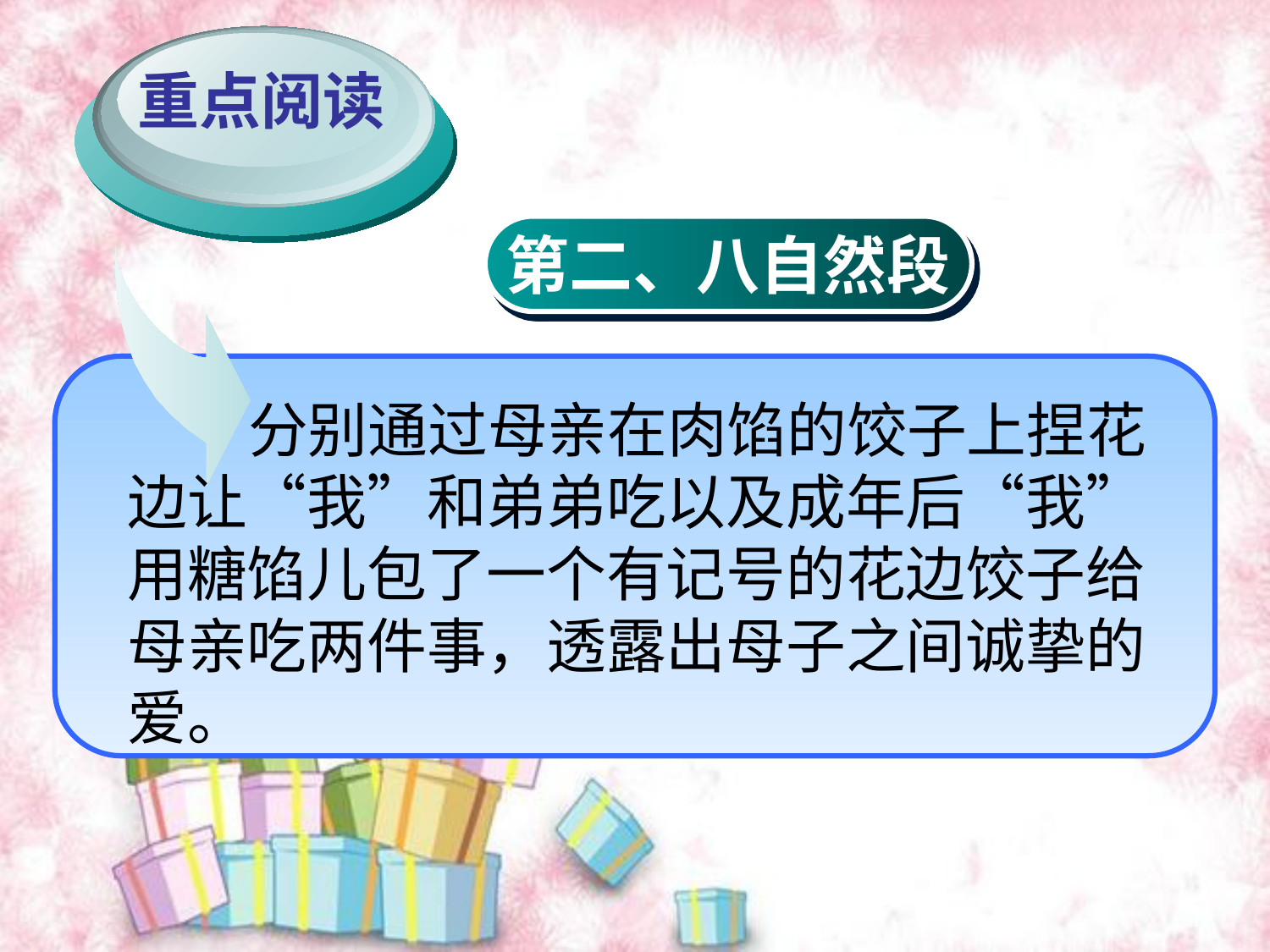

重点阅读
第二、八自然段

        分别通过母亲在肉馅的饺子上捏花边让“我”和弟弟吃以及成年后“我”用糖馅儿包了一个有记号的花边饺子给母亲吃两件事，透露出母子之间诚挚的爱。